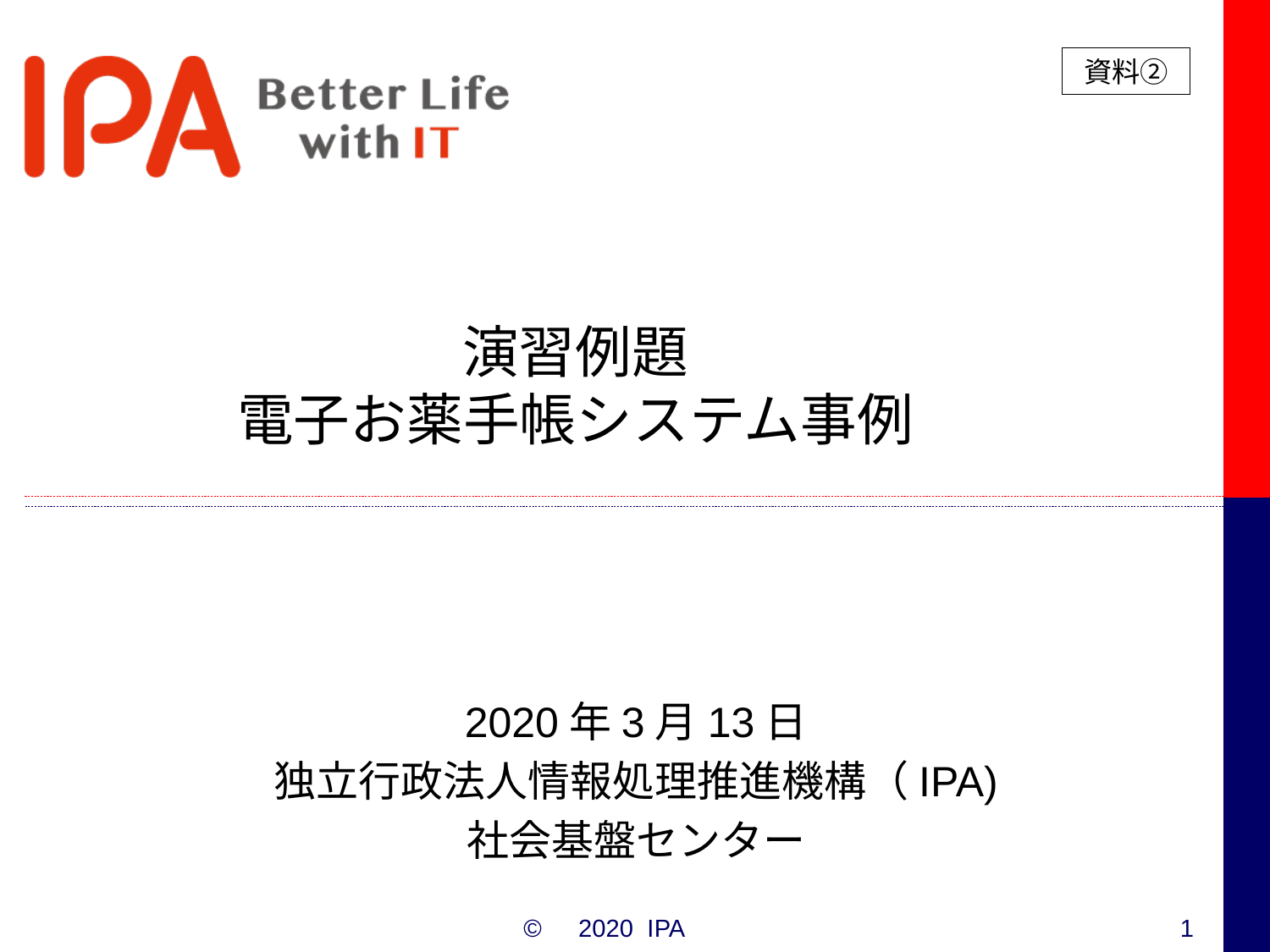

資料②
# 演習例題 電子お薬手帳システム事例
2020年3月13日
独立行政法人情報処理推進機構（IPA)
社会基盤センター
©　2020  IPA
1